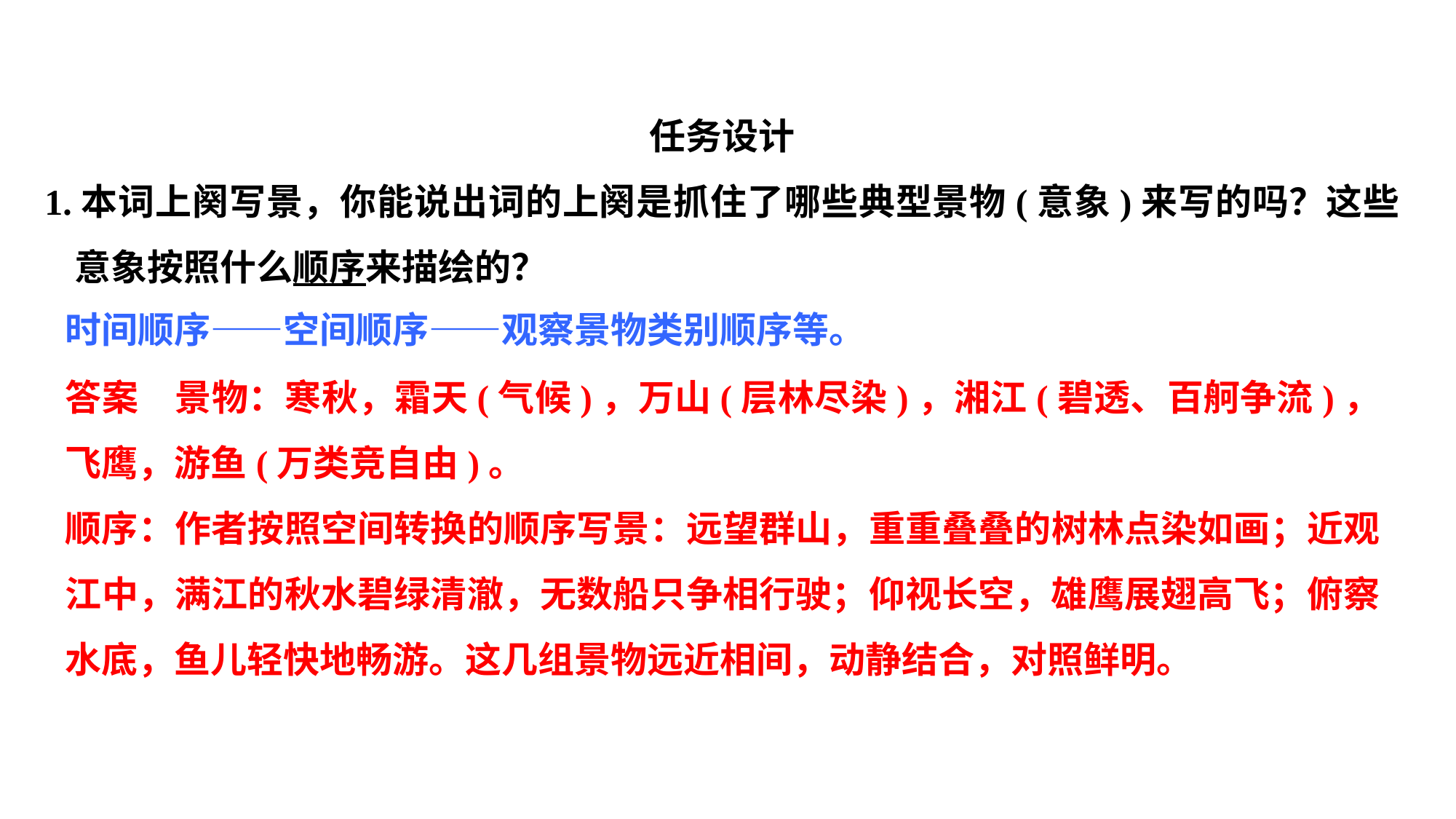

任务设计
1.本词上阕写景，你能说出词的上阕是抓住了哪些典型景物(意象)来写的吗？这些意象按照什么顺序来描绘的？
时间顺序——空间顺序——观察景物类别顺序等。
答案　景物：寒秋，霜天(气候)，万山(层林尽染)，湘江(碧透、百舸争流)，飞鹰，游鱼(万类竞自由)。
顺序：作者按照空间转换的顺序写景：远望群山，重重叠叠的树林点染如画；近观江中，满江的秋水碧绿清澈，无数船只争相行驶；仰视长空，雄鹰展翅高飞；俯察水底，鱼儿轻快地畅游。这几组景物远近相间，动静结合，对照鲜明。